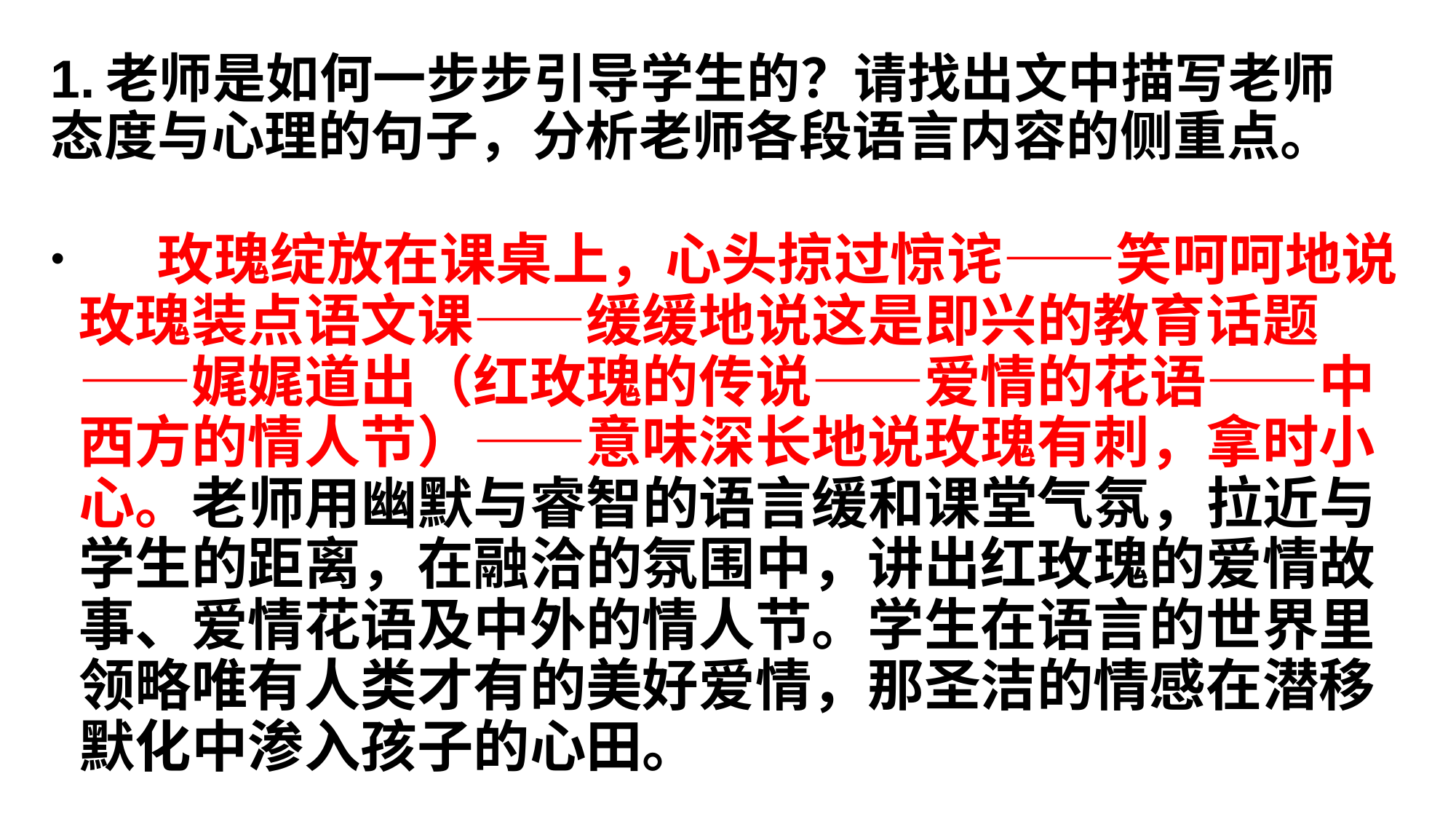

# 1.老师是如何一步步引导学生的？请找出文中描写老师态度与心理的句子，分析老师各段语言内容的侧重点。
        玫瑰绽放在课桌上，心头掠过惊诧——笑呵呵地说玫瑰装点语文课——缓缓地说这是即兴的教育话题——娓娓道出（红玫瑰的传说——爱情的花语——中西方的情人节）——意味深长地说玫瑰有刺，拿时小心。老师用幽默与睿智的语言缓和课堂气氛，拉近与学生的距离，在融洽的氛围中，讲出红玫瑰的爱情故事、爱情花语及中外的情人节。学生在语言的世界里领略唯有人类才有的美好爱情，那圣洁的情感在潜移默化中渗入孩子的心田。